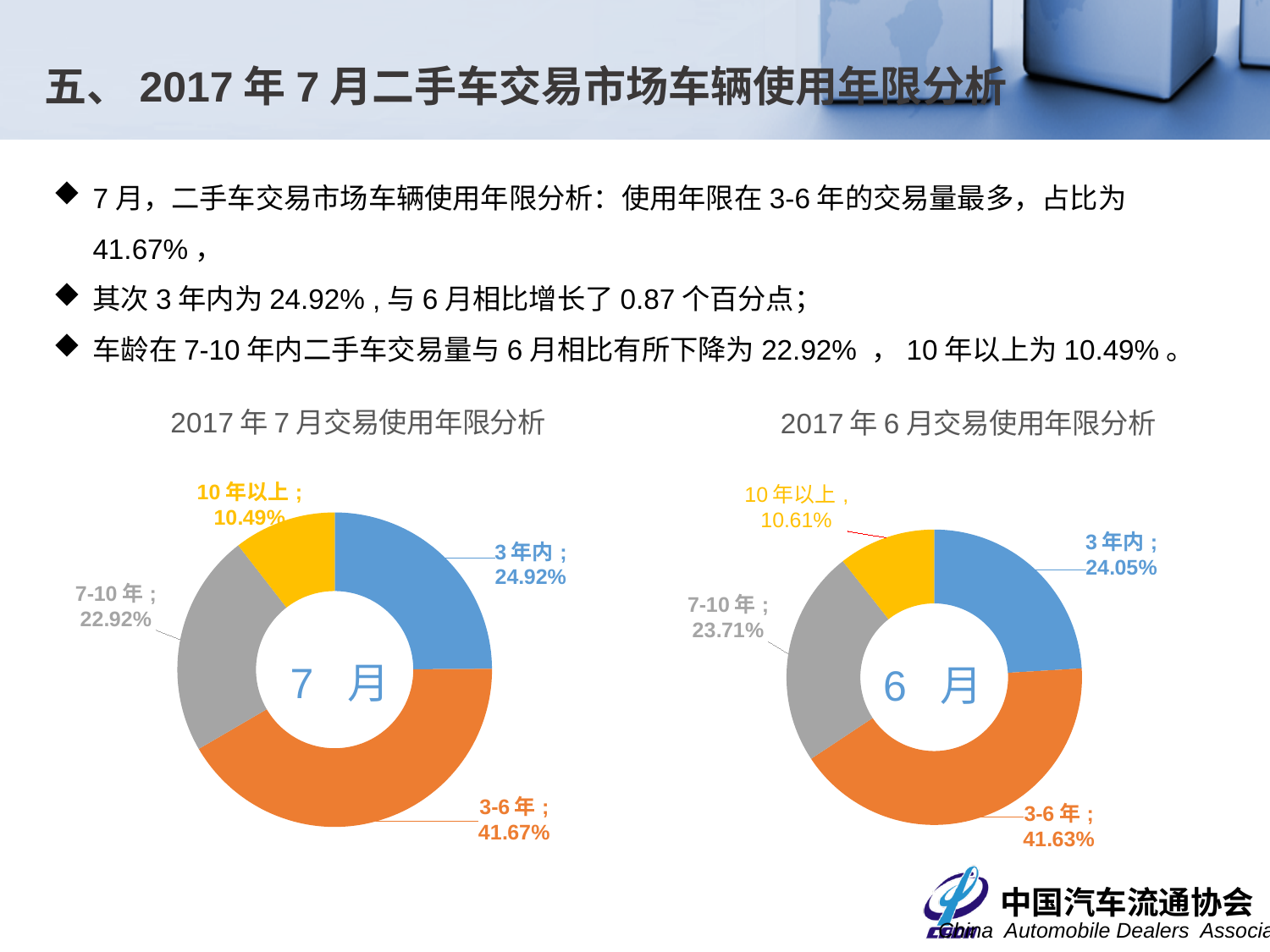

五、2017年7月二手车交易市场车辆使用年限分析
7月，二手车交易市场车辆使用年限分析：使用年限在3-6年的交易量最多，占比为41.67%，
其次3年内为24.92% ,与6月相比增长了0.87个百分点；
车龄在7-10年内二手车交易量与6月相比有所下降为22.92% ，10年以上为10.49%。

### Chart: 2017年7月交易使用年限分析

| Category | 交易数量 |
|---|---|
| 3年内 | 0.2492231925314696 |
| 3-6年 | 0.4167091710693243 |
| 7-10年 | 0.22915446016746932 |
| 10年以上 | 0.10491317623173772 |

### Chart: 2017年6月交易使用年限分析

| Category | 交易数量 |
|---|---|
| 3年内 | 0.24050634136708693 |
| 3-6年 | 0.41631447605071564 |
| 7-10年 | 0.23705542186401926 |
| 10年以上 | 0.10612376071817851 |